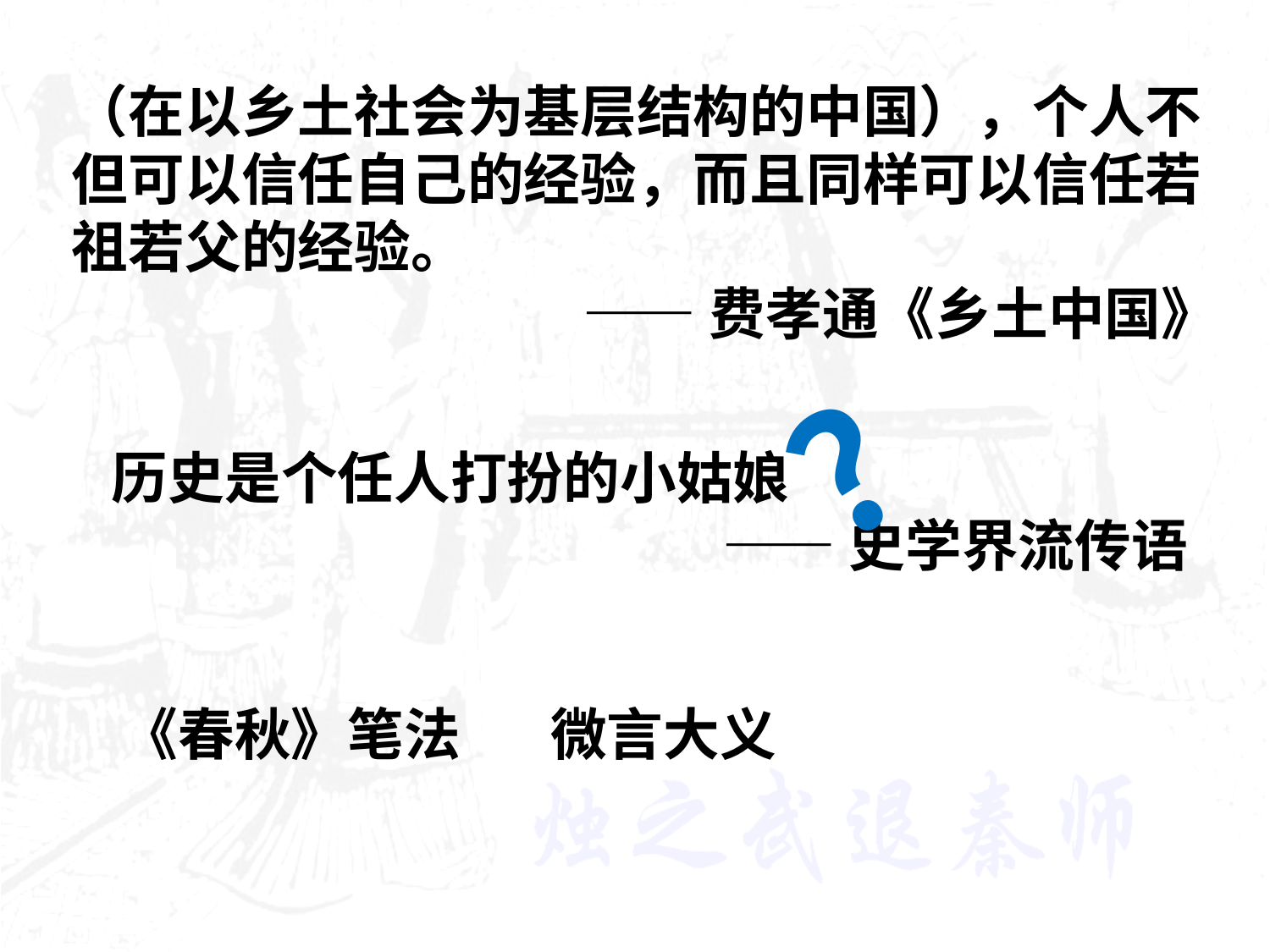

（在以乡土社会为基层结构的中国），个人不但可以信任自己的经验，而且同样可以信任若祖若父的经验。
——费孝通《乡土中国》
？
历史是个任人打扮的小姑娘
——史学界流传语
《春秋》笔法       微言大义